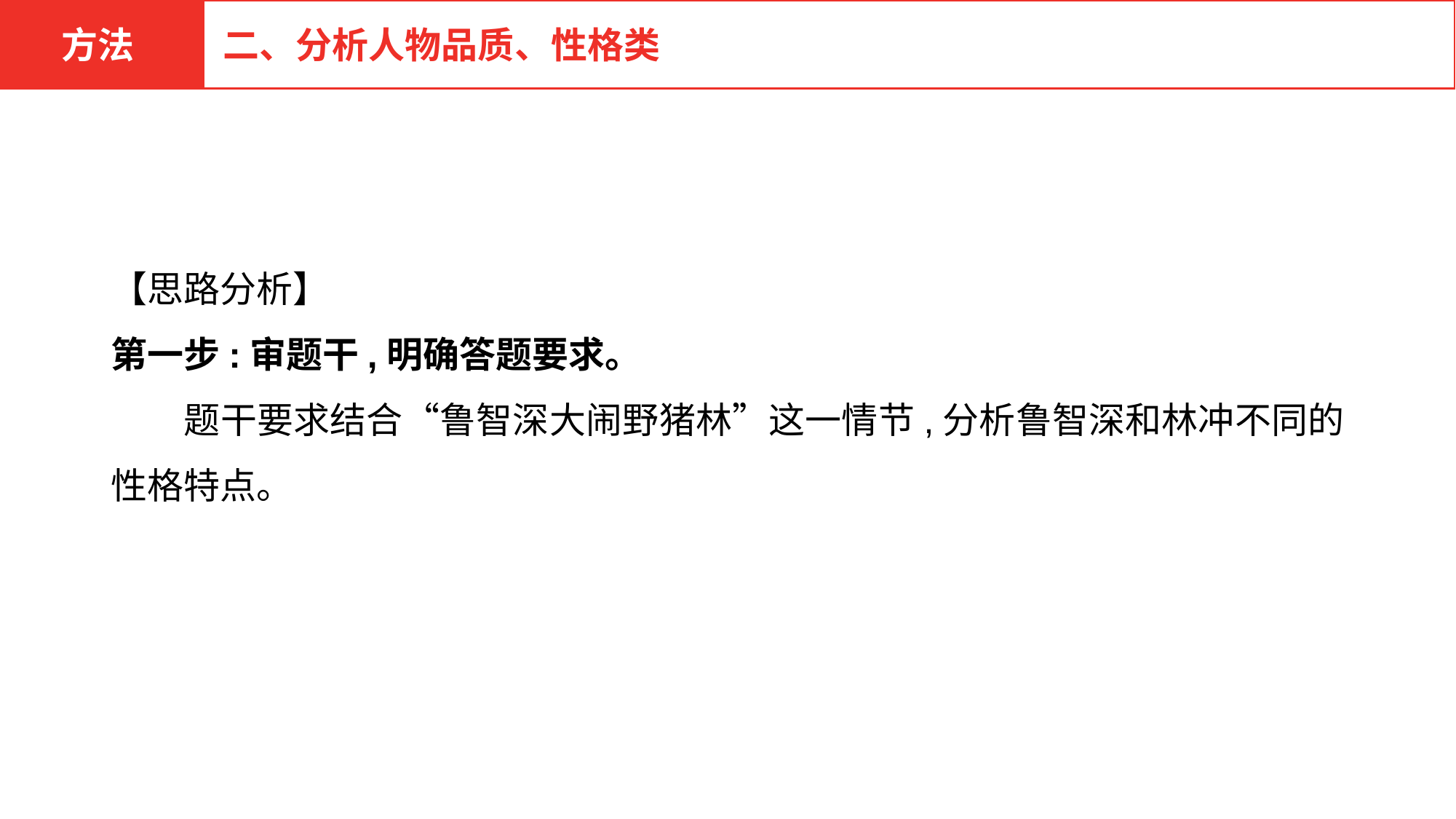

方法
二、分析人物品质、性格类
【思路分析】
第一步:审题干,明确答题要求。
　　题干要求结合“鲁智深大闹野猪林”这一情节,分析鲁智深和林冲不同的性格特点。